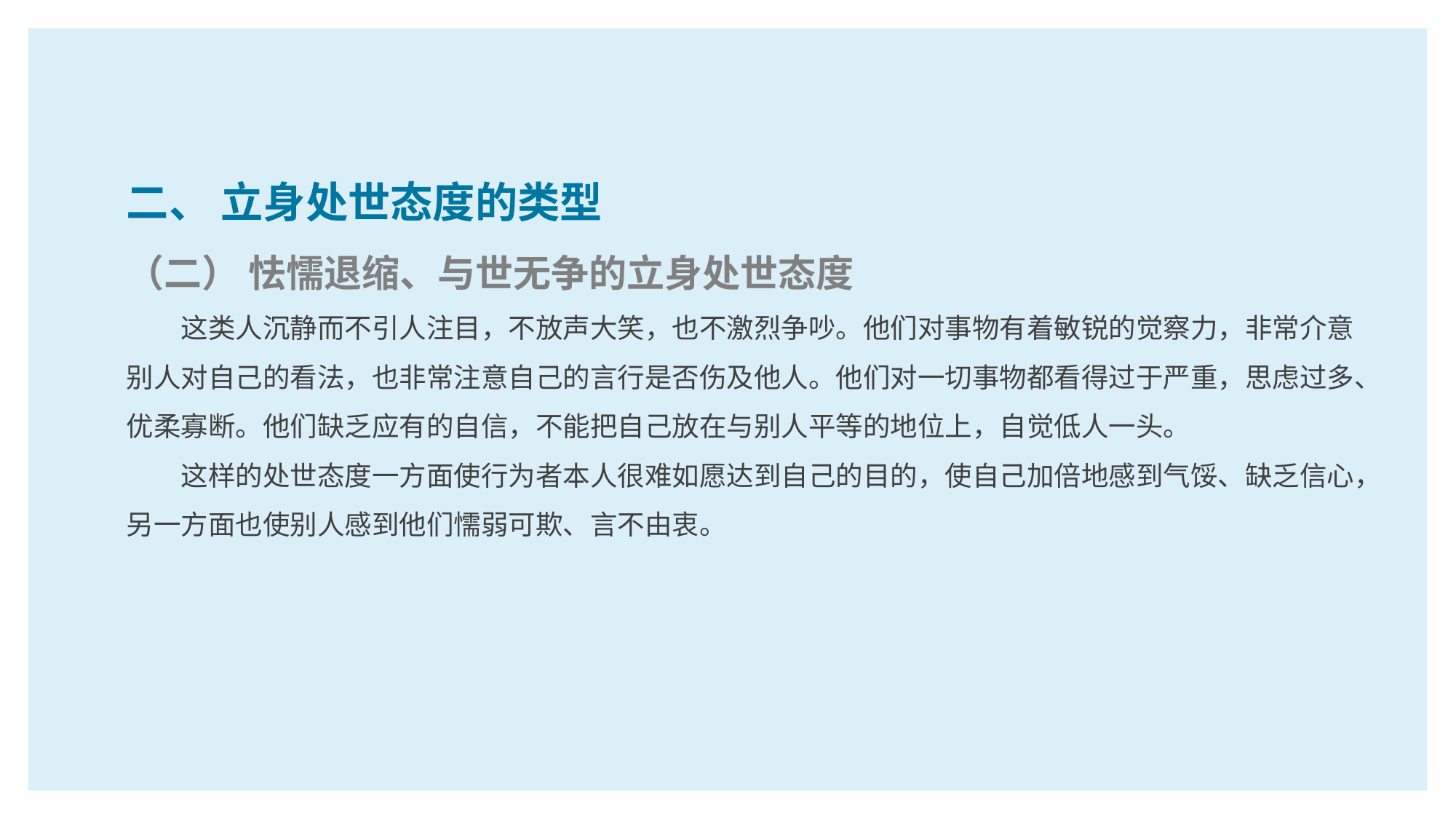

二、 立身处世态度的类型
（二） 怯懦退缩、与世无争的立身处世态度
这类人沉静而不引人注目，不放声大笑，也不激烈争吵。他们对事物有着敏锐的觉察力，非常介意别人对自己的看法，也非常注意自己的言行是否伤及他人。他们对一切事物都看得过于严重，思虑过多、优柔寡断。他们缺乏应有的自信，不能把自己放在与别人平等的地位上，自觉低人一头。
这样的处世态度一方面使行为者本人很难如愿达到自己的目的，使自己加倍地感到气馁、缺乏信心，另一方面也使别人感到他们懦弱可欺、言不由衷。